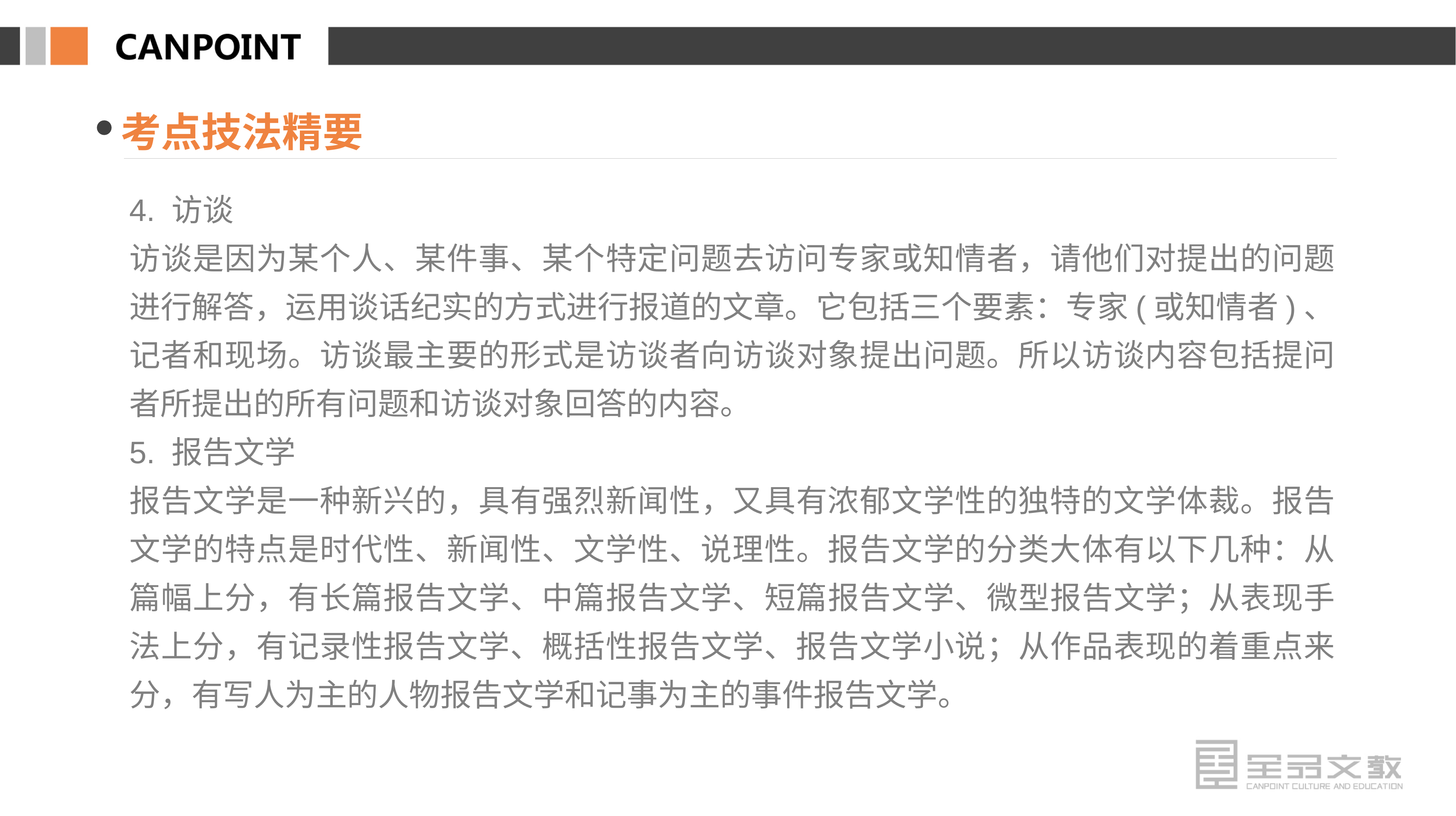

考点技法精要

4. 访谈
访谈是因为某个人、某件事、某个特定问题去访问专家或知情者，请他们对提出的问题进行解答，运用谈话纪实的方式进行报道的文章。它包括三个要素：专家(或知情者)、记者和现场。访谈最主要的形式是访谈者向访谈对象提出问题。所以访谈内容包括提问者所提出的所有问题和访谈对象回答的内容。
5. 报告文学
报告文学是一种新兴的，具有强烈新闻性，又具有浓郁文学性的独特的文学体裁。报告文学的特点是时代性、新闻性、文学性、说理性。报告文学的分类大体有以下几种：从篇幅上分，有长篇报告文学、中篇报告文学、短篇报告文学、微型报告文学；从表现手法上分，有记录性报告文学、概括性报告文学、报告文学小说；从作品表现的着重点来分，有写人为主的人物报告文学和记事为主的事件报告文学。